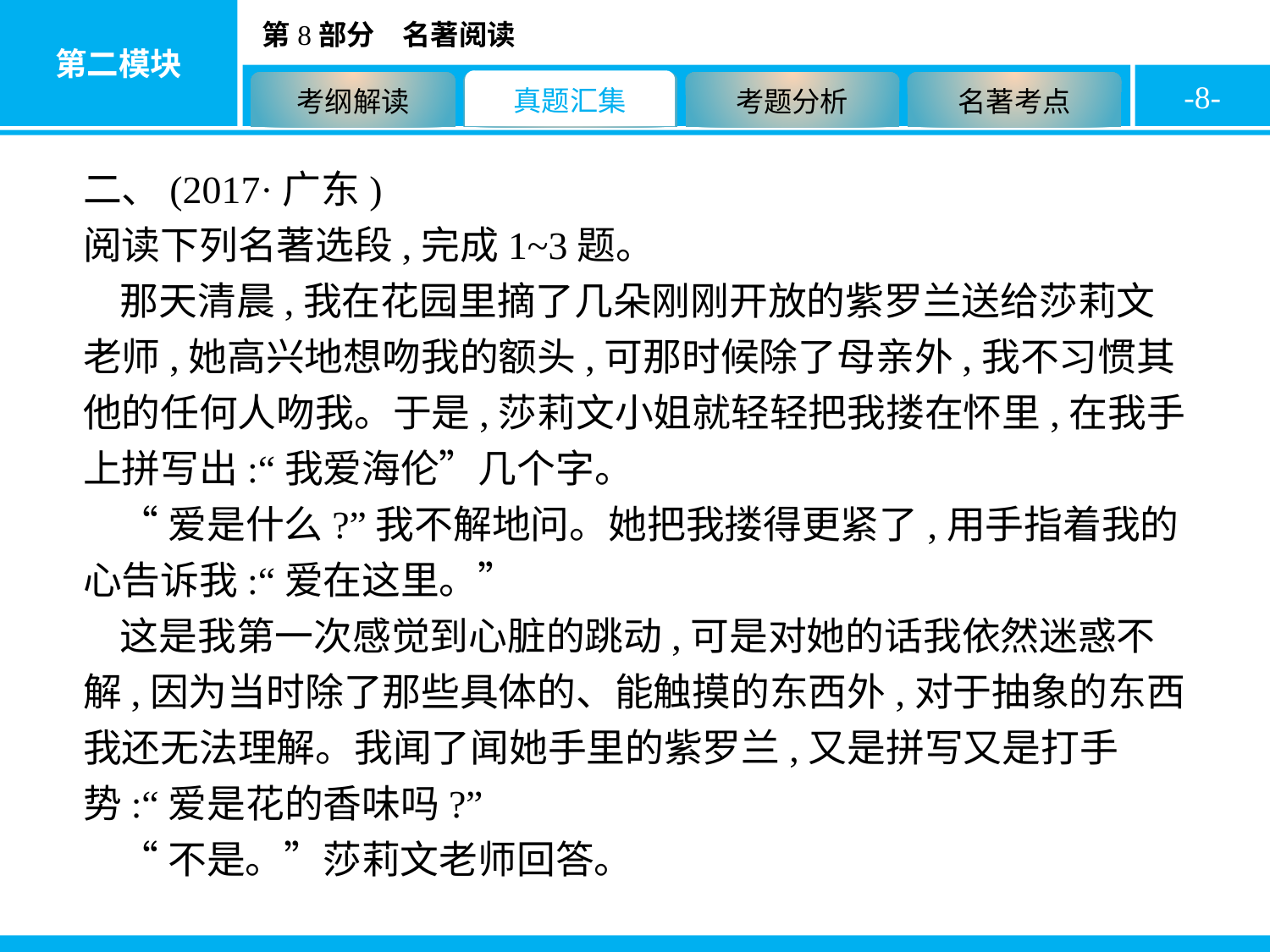

-8-
二、(2017·广东)
阅读下列名著选段,完成1~3题。
那天清晨,我在花园里摘了几朵刚刚开放的紫罗兰送给莎莉文老师,她高兴地想吻我的额头,可那时候除了母亲外,我不习惯其他的任何人吻我。于是,莎莉文小姐就轻轻把我搂在怀里,在我手上拼写出:“我爱海伦”几个字。
“爱是什么?”我不解地问。她把我搂得更紧了,用手指着我的心告诉我:“爱在这里。”
这是我第一次感觉到心脏的跳动,可是对她的话我依然迷惑不解,因为当时除了那些具体的、能触摸的东西外,对于抽象的东西我还无法理解。我闻了闻她手里的紫罗兰,又是拼写又是打手势:“爱是花的香味吗?”
“不是。”莎莉文老师回答。